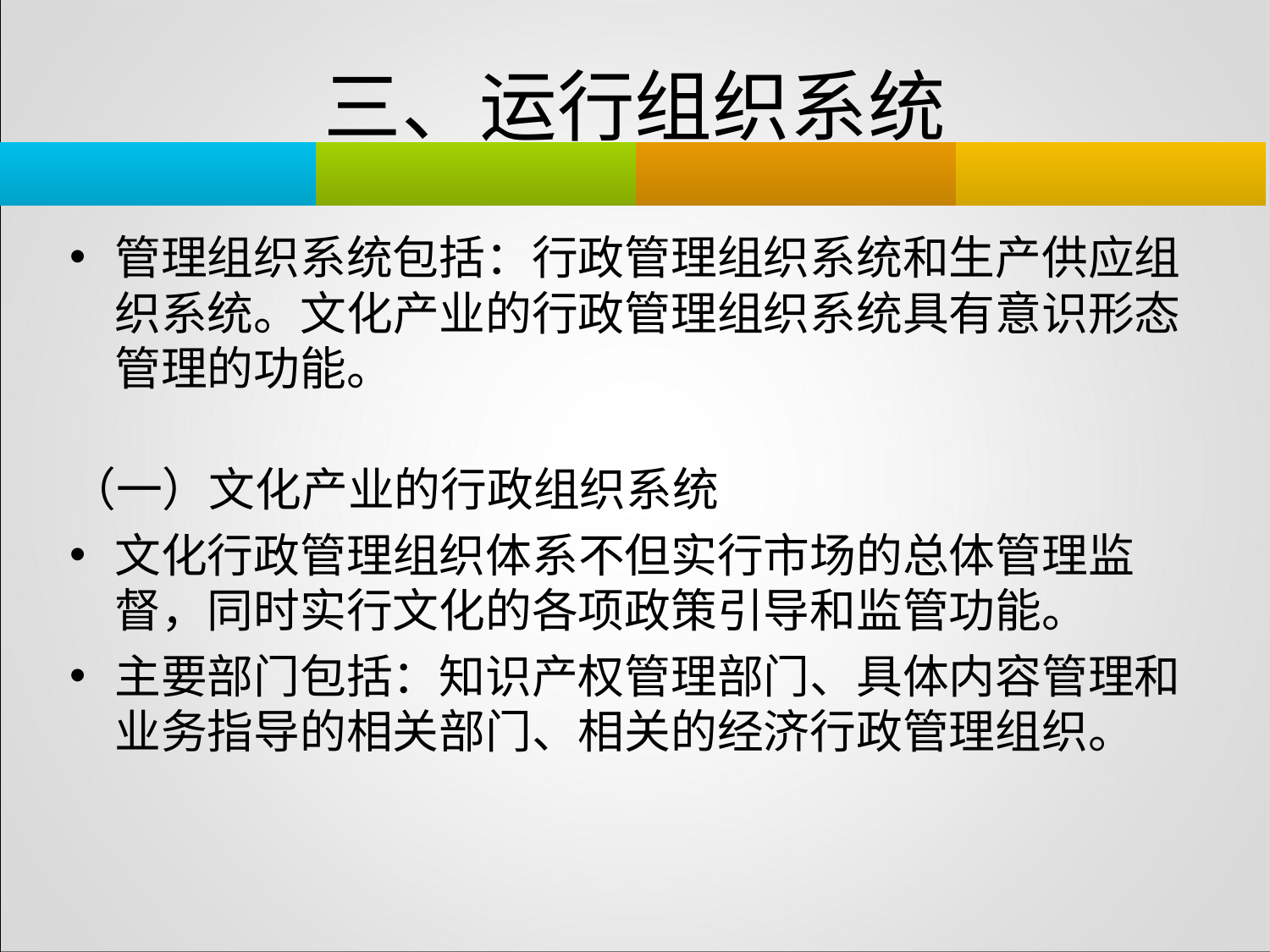

# 三、运行组织系统

管理组织系统包括：行政管理组织系统和生产供应组织系统。文化产业的行政管理组织系统具有意识形态管理的功能。
（一）文化产业的行政组织系统
文化行政管理组织体系不但实行市场的总体管理监督，同时实行文化的各项政策引导和监管功能。
主要部门包括：知识产权管理部门、具体内容管理和业务指导的相关部门、相关的经济行政管理组织。